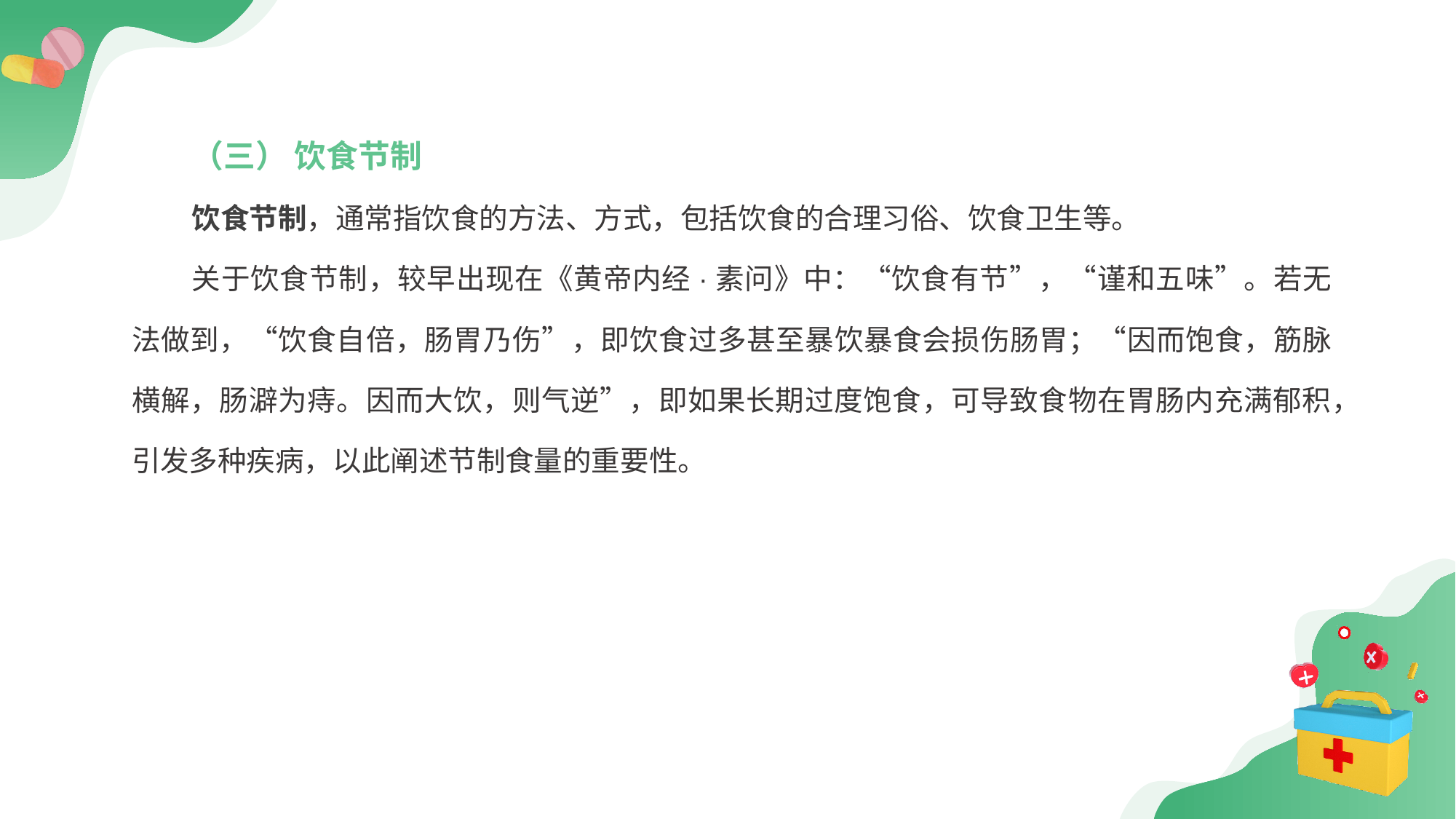

（三） 饮食节制
饮食节制，通常指饮食的方法、方式，包括饮食的合理习俗、饮食卫生等。
关于饮食节制，较早出现在《黄帝内经·素问》中：“饮食有节”，“谨和五味”。若无法做到，“饮食自倍，肠胃乃伤”，即饮食过多甚至暴饮暴食会损伤肠胃；“因而饱食，筋脉横解，肠澼为痔。因而大饮，则气逆”，即如果长期过度饱食，可导致食物在胃肠内充满郁积，引发多种疾病，以此阐述节制食量的重要性。